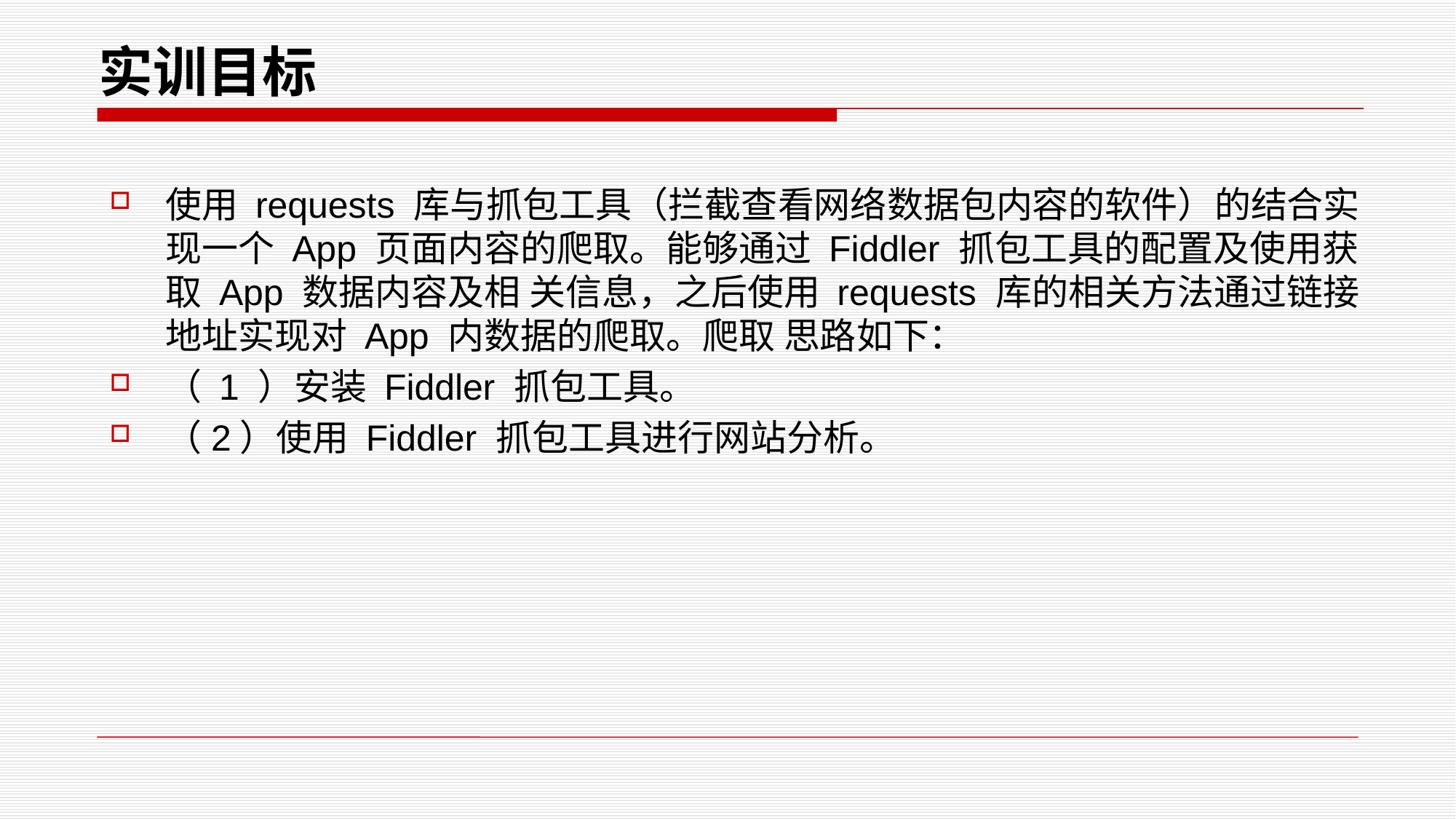

实训目标
使用 requests 库与抓包工具（拦截查看网络数据包内容的软件）的结合实现一个 App 页面内容的爬取。能够通过 Fiddler 抓包工具的配置及使用获取 App 数据内容及相 关信息，之后使用 requests 库的相关方法通过链接地址实现对 App 内数据的爬取。爬取 思路如下：
（ 1 ）安装 Fiddler 抓包工具。
（2）使用 Fiddler 抓包工具进行网站分析。
38
38